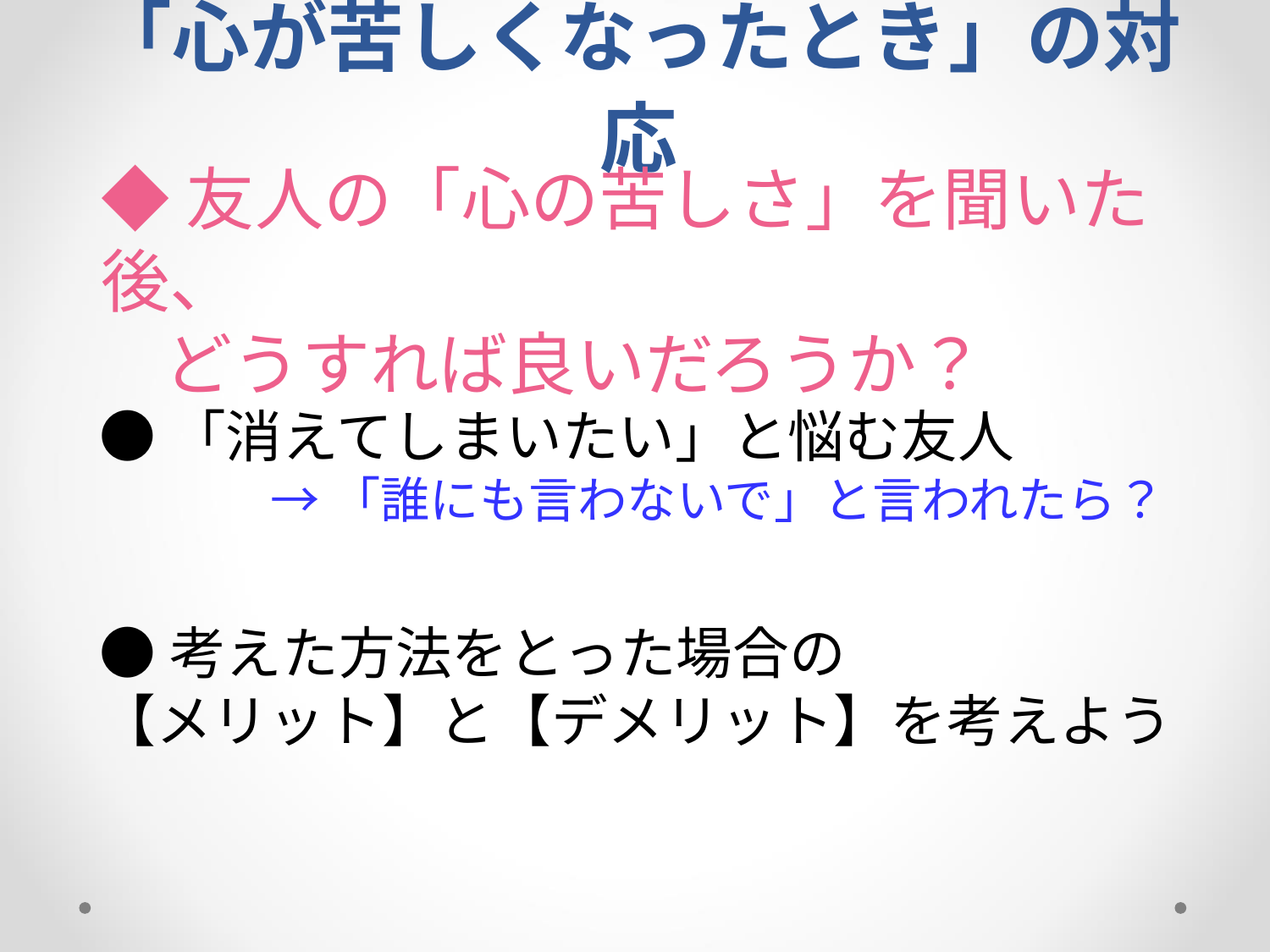

# 「心が苦しくなったとき」の対応
◆友人の「心の苦しさ」を聞いた後、
   どうすれば良いだろうか？

●「消えてしまいたい」と悩む友人
→「誰にも言わないで」と言われたら？

●考えた方法をとった場合の
【メリット】と【デメリット】を考えよう